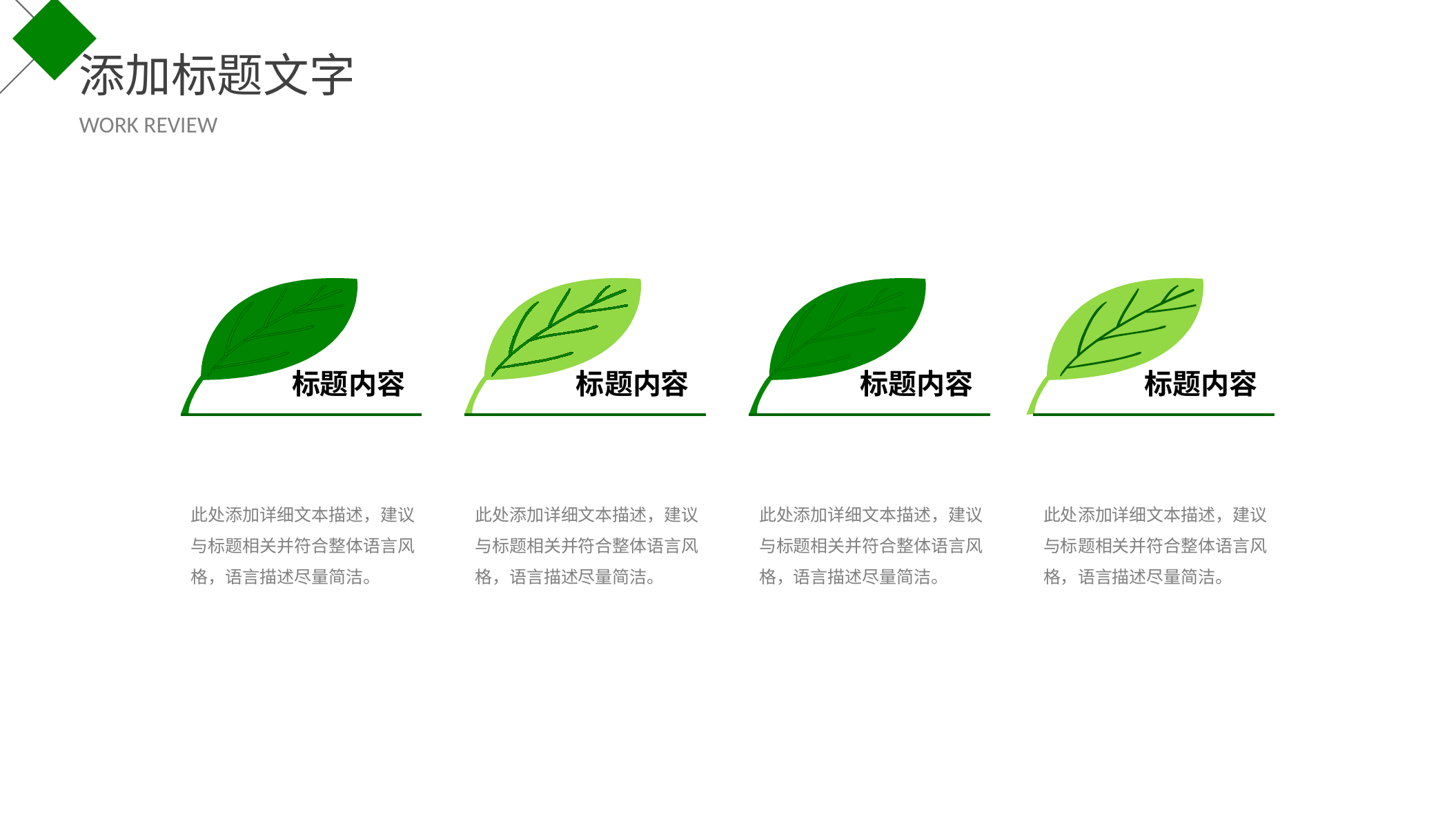

添加标题文字
WORK REVIEW

标题内容
标题内容
标题内容
标题内容
此处添加详细文本描述，建议与标题相关并符合整体语言风格，语言描述尽量简洁。
此处添加详细文本描述，建议与标题相关并符合整体语言风格，语言描述尽量简洁。
此处添加详细文本描述，建议与标题相关并符合整体语言风格，语言描述尽量简洁。
此处添加详细文本描述，建议与标题相关并符合整体语言风格，语言描述尽量简洁。